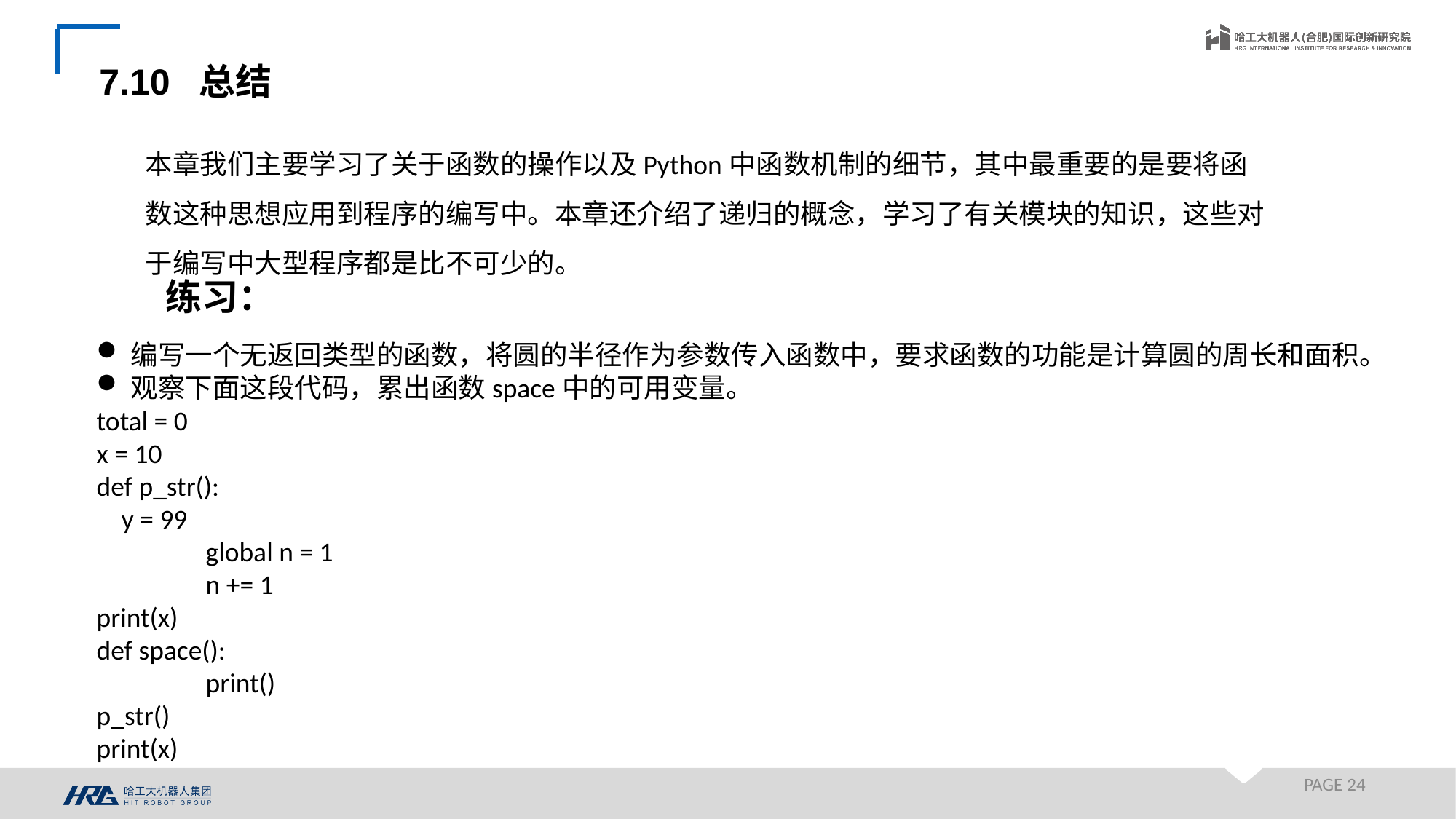

7.10  总结
本章我们主要学习了关于函数的操作以及Python中函数机制的细节，其中最重要的是要将函数这种思想应用到程序的编写中。本章还介绍了递归的概念，学习了有关模块的知识，这些对于编写中大型程序都是比不可少的。
练习：
编写一个无返回类型的函数，将圆的半径作为参数传入函数中，要求函数的功能是计算圆的周长和面积。
观察下面这段代码，累出函数space中的可用变量。
total = 0
x = 10
def p_str():
    y = 99
	global n = 1
	n += 1
print(x)
def space():
	print()
p_str()
print(x)